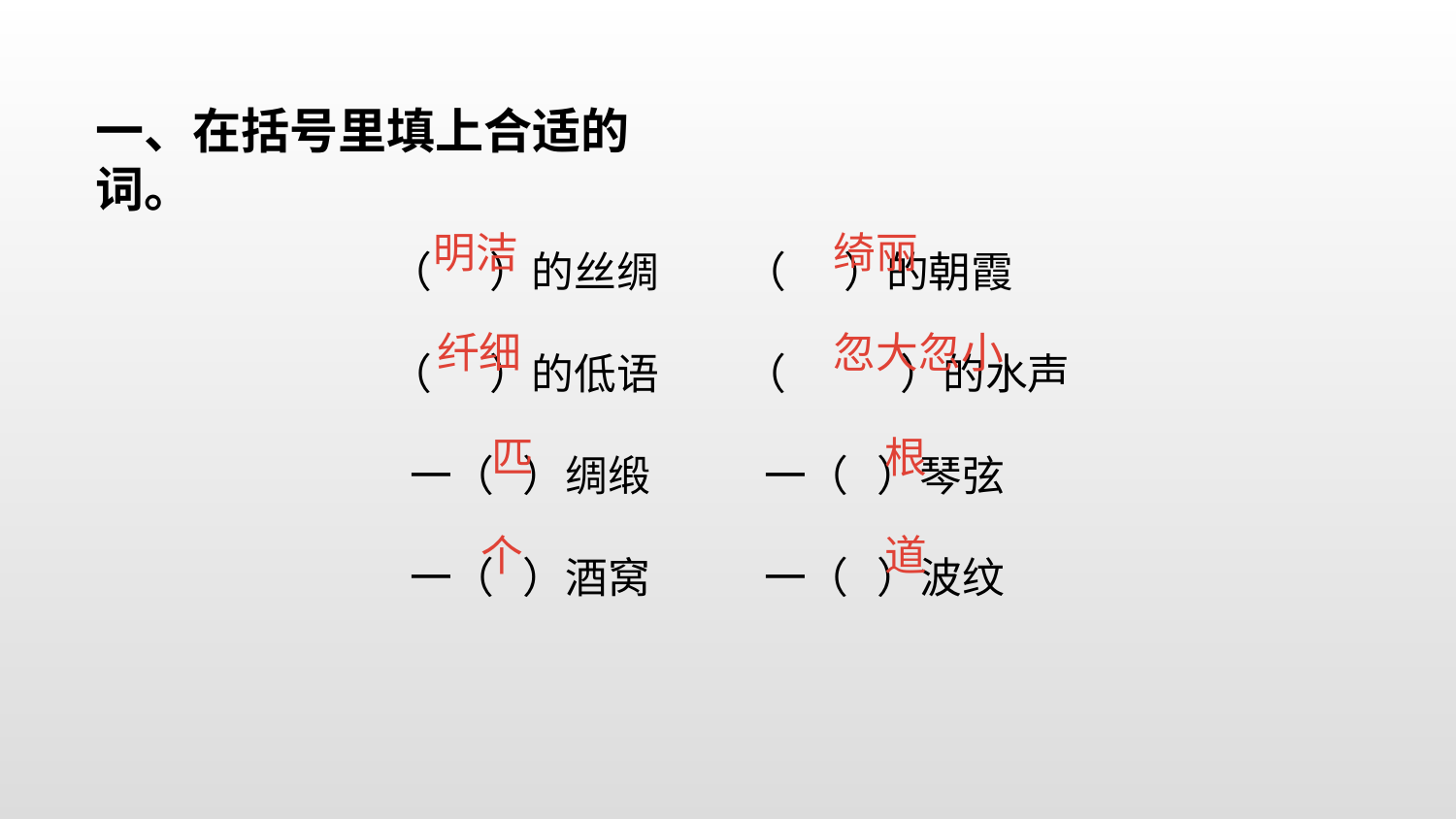

一、在括号里填上合适的词。

（      ）的丝绸         （      ）的朝霞
（      ）的低语         （            ）的水声
 一（   ）绸缎            一（   ）琴弦
 一（   ）酒窝            一（   ）波纹
  明洁
 绮丽
 纤细
 忽大忽小
 匹
根
个
道